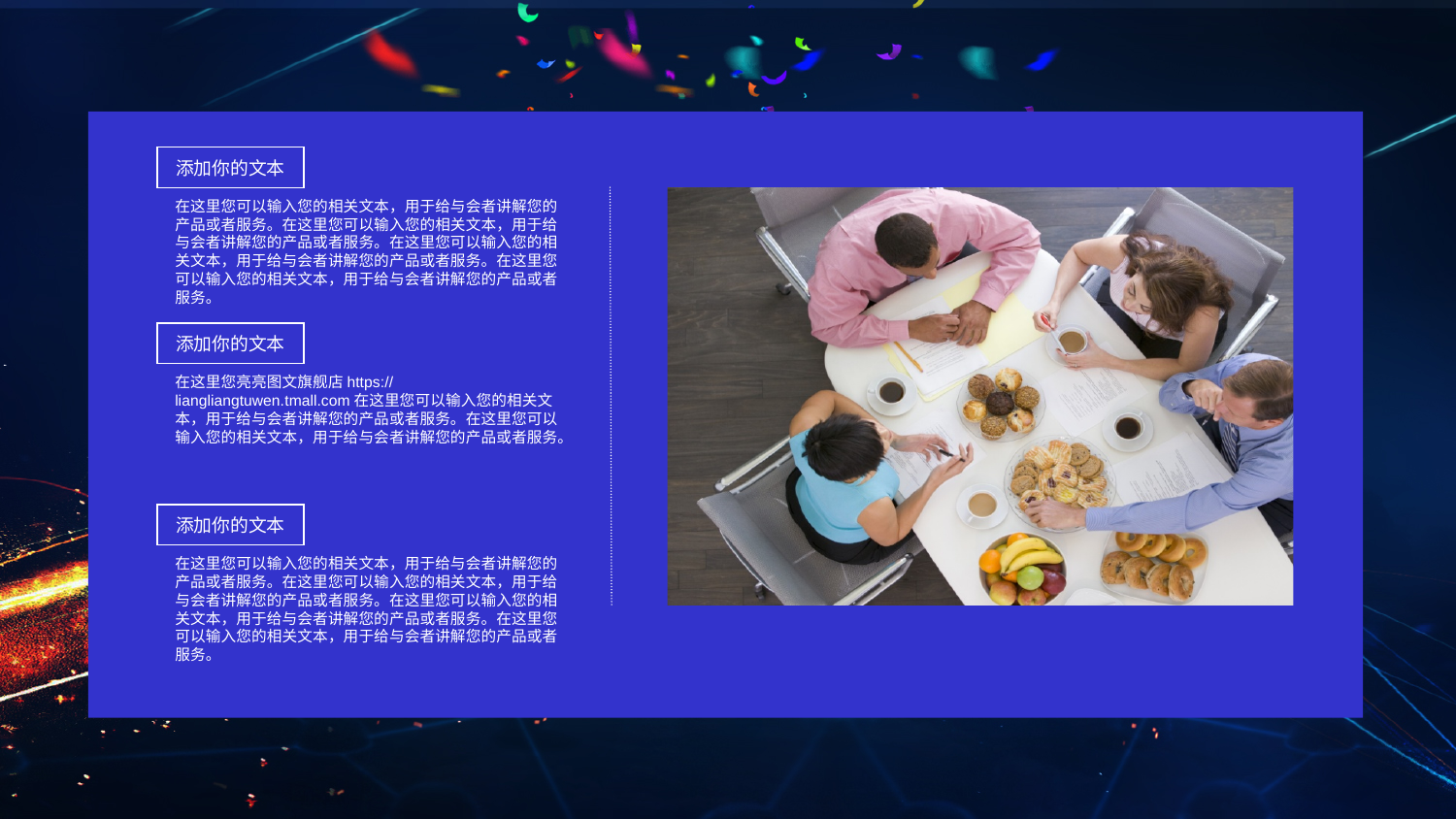

添加你的文本

在这里您可以输入您的相关文本，用于给与会者讲解您的产品或者服务。在这里您可以输入您的相关文本，用于给与会者讲解您的产品或者服务。在这里您可以输入您的相关文本，用于给与会者讲解您的产品或者服务。在这里您可以输入您的相关文本，用于给与会者讲解您的产品或者服务。
添加你的文本
在这里您亮亮图文旗舰店https://liangliangtuwen.tmall.com在这里您可以输入您的相关文本，用于给与会者讲解您的产品或者服务。在这里您可以输入您的相关文本，用于给与会者讲解您的产品或者服务。
添加你的文本
在这里您可以输入您的相关文本，用于给与会者讲解您的产品或者服务。在这里您可以输入您的相关文本，用于给与会者讲解您的产品或者服务。在这里您可以输入您的相关文本，用于给与会者讲解您的产品或者服务。在这里您可以输入您的相关文本，用于给与会者讲解您的产品或者服务。